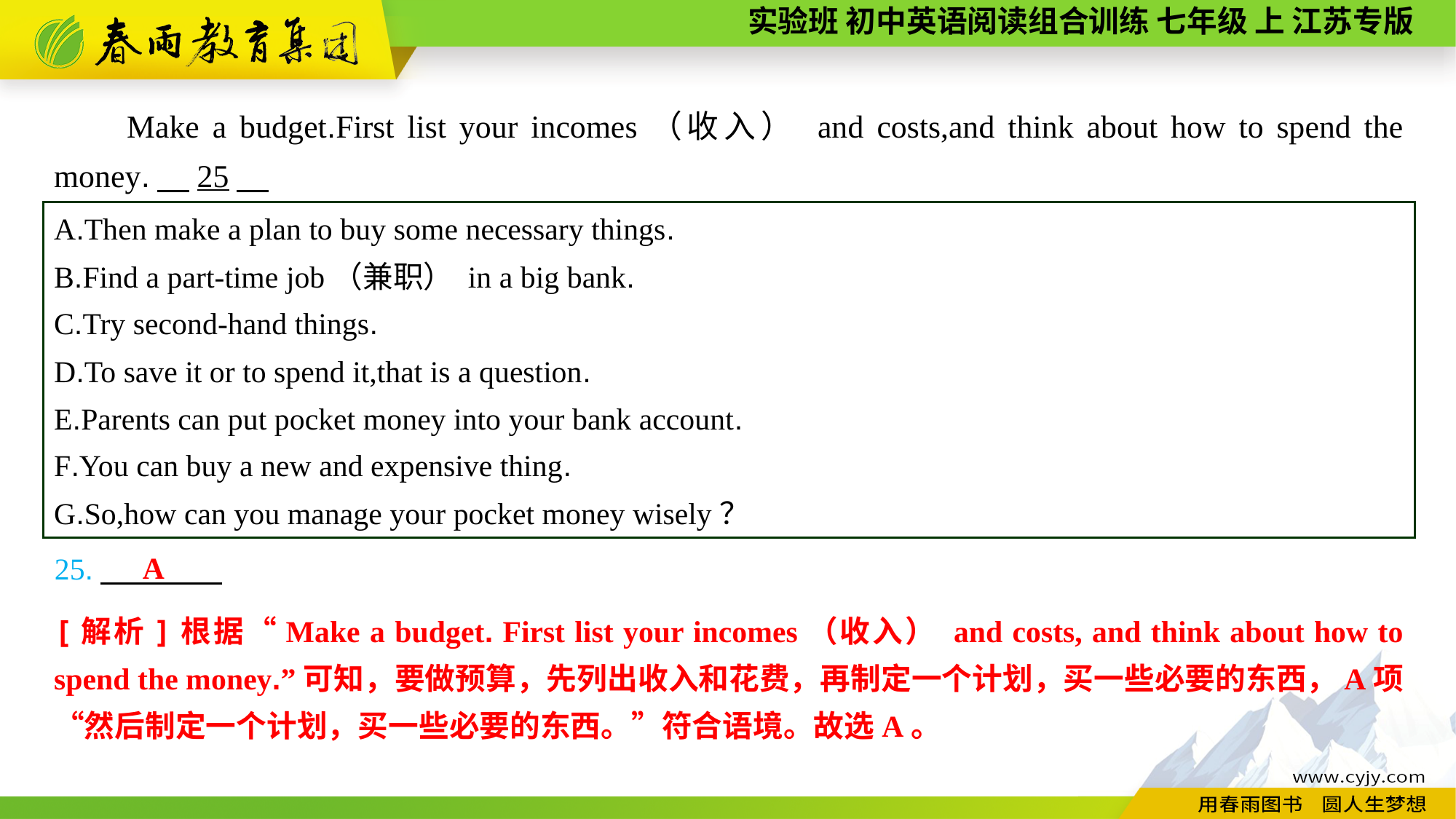

Make a budget.First list your incomes（收入） and costs,and think about how to spend the money.　25
A.Then make a plan to buy some necessary things.
B.Find a part-time job（兼职） in a big bank.
C.Try second-hand things.
D.To save it or to spend it,that is a question.
E.Parents can put pocket money into your bank account.
F.You can buy a new and expensive thing.
G.So,how can you manage your pocket money wisely？

A
25.
[解析]根据“Make a budget. First list your incomes（收入） and costs, and think about how to spend the money.”可知，要做预算，先列出收入和花费，再制定一个计划，买一些必要的东西，A项“然后制定一个计划，买一些必要的东西。”符合语境。故选A。